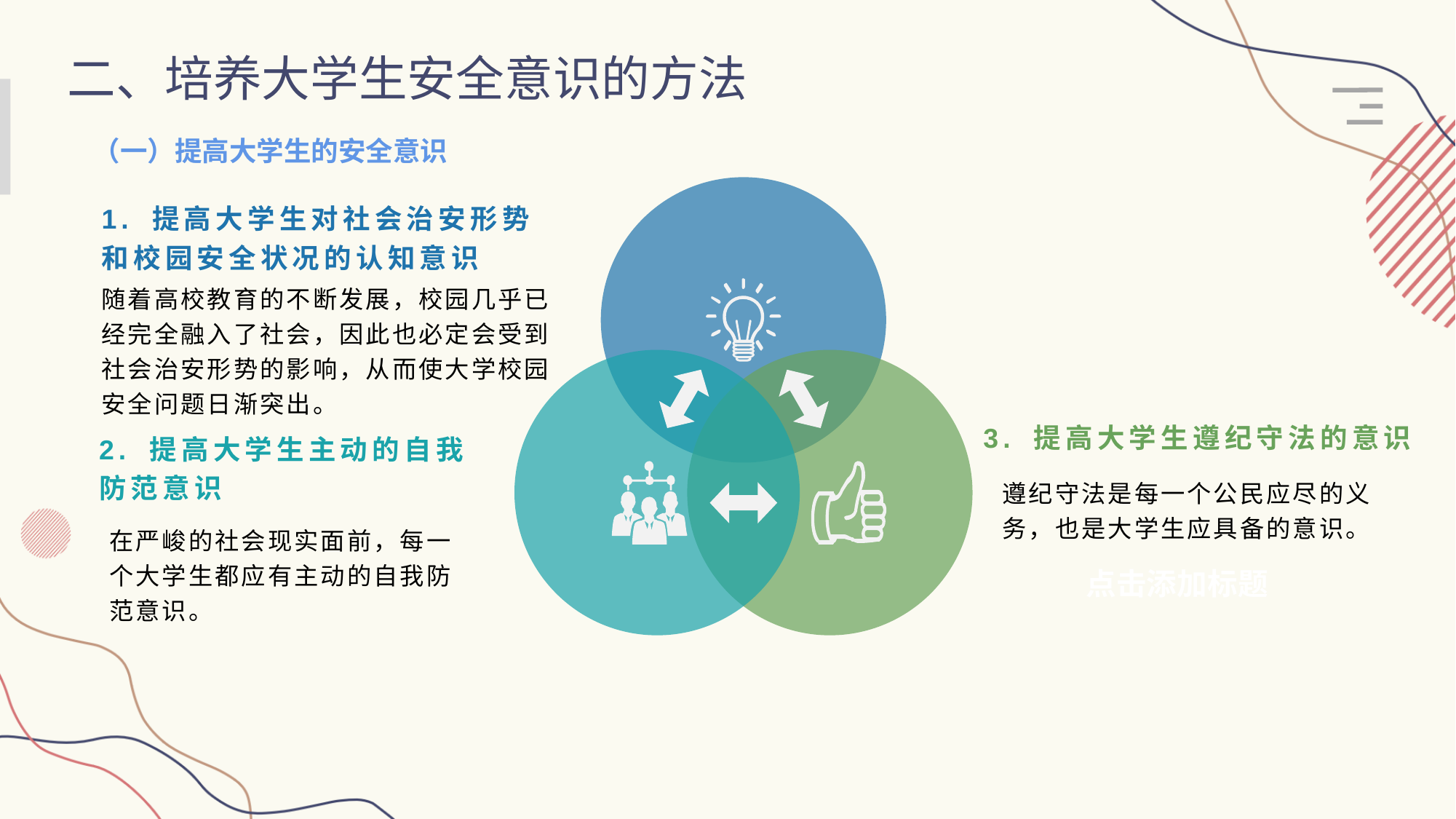

二、培养大学生安全意识的方法

（一）提高大学生的安全意识

1. 提高大学生对社会治安形势和校园安全状况的认知意识
随着高校教育的不断发展，校园几乎已经完全融入了社会，因此也必定会受到社会治安形势的影响，从而使大学校园安全问题日渐突出。

3. 提高大学生遵纪守法的意识
2. 提高大学生主动的自我防范意识

遵纪守法是每一个公民应尽的义务，也是大学生应具备的意识。

在严峻的社会现实面前，每一个大学生都应有主动的自我防范意识。
点击添加标题